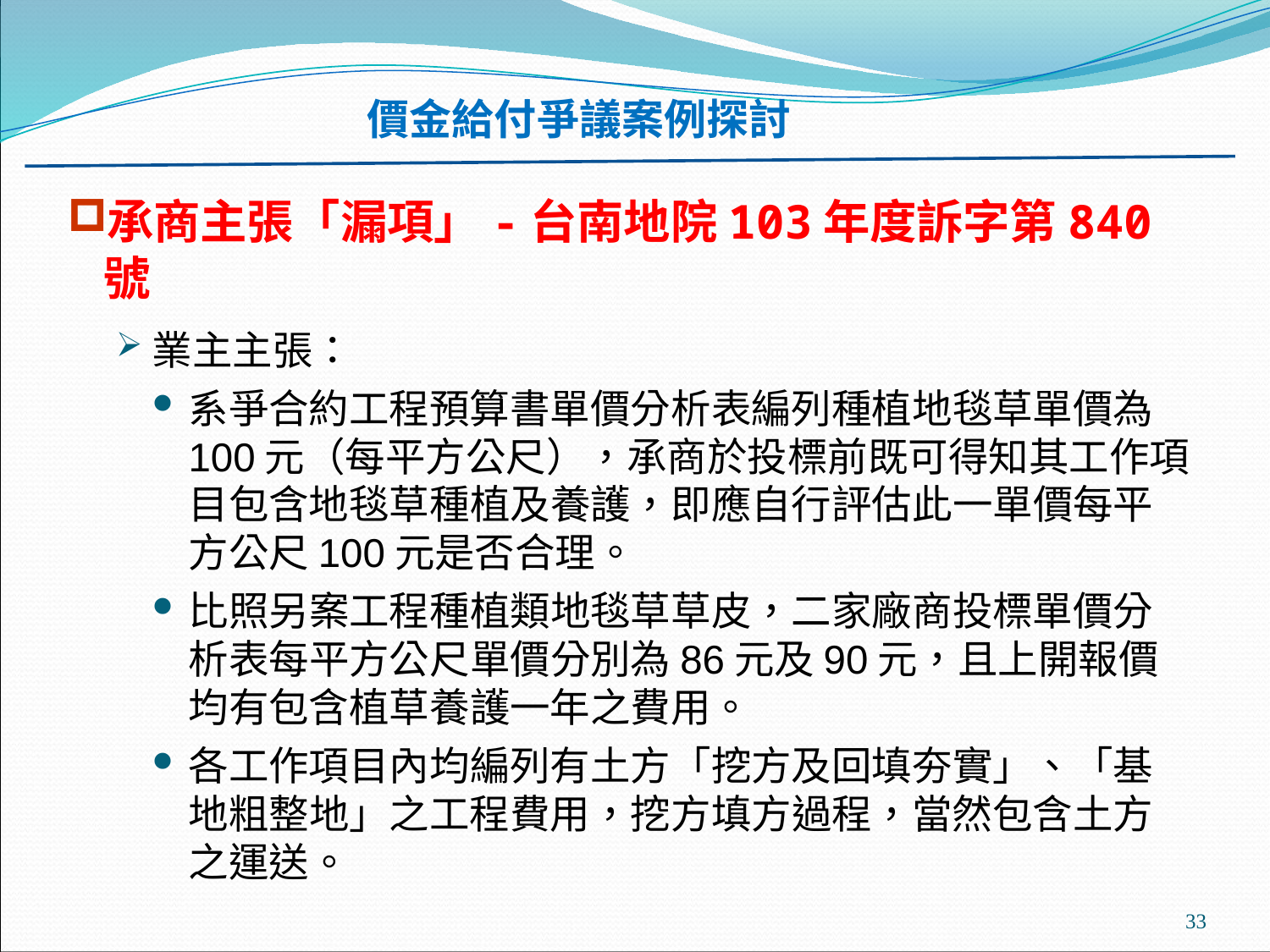

價金給付爭議案例探討
#
承商主張「漏項」-台南地院103年度訴字第840號
業主主張：
系爭合約工程預算書單價分析表編列種植地毯草單價為100元（每平方公尺），承商於投標前既可得知其工作項目包含地毯草種植及養護，即應自行評估此一單價每平方公尺100元是否合理。
比照另案工程種植類地毯草草皮，二家廠商投標單價分析表每平方公尺單價分別為86元及90元，且上開報價均有包含植草養護一年之費用。
各工作項目內均編列有土方「挖方及回填夯實」、「基地粗整地」之工程費用，挖方填方過程，當然包含土方之運送。

33